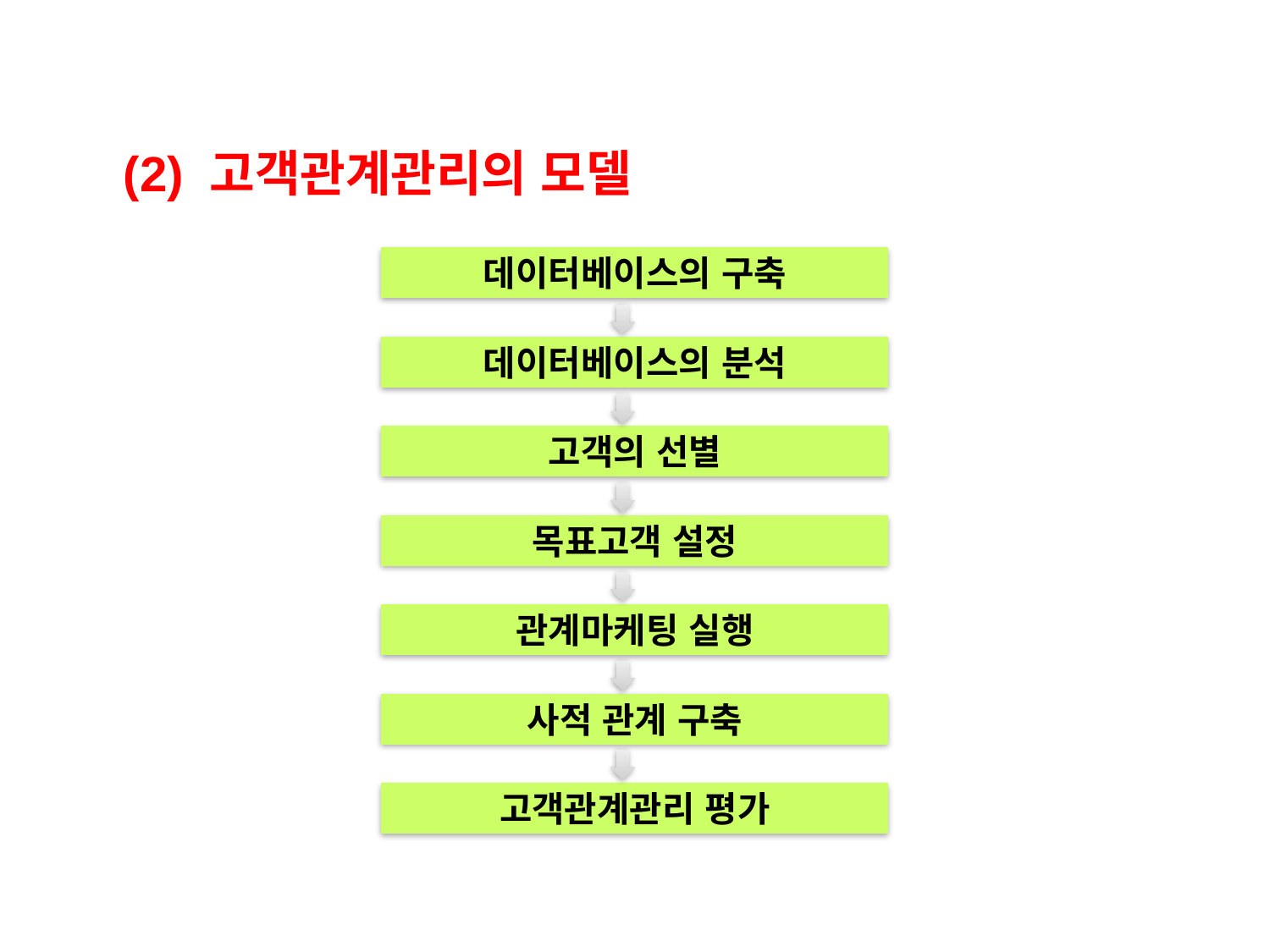

(2) 고객관계관리의 모델
데이터베이스의 구축

데이터베이스의 분석

고객의 선별

목표고객 설정

관계마케팅 실행

사적 관계 구축

고객관계관리 평가